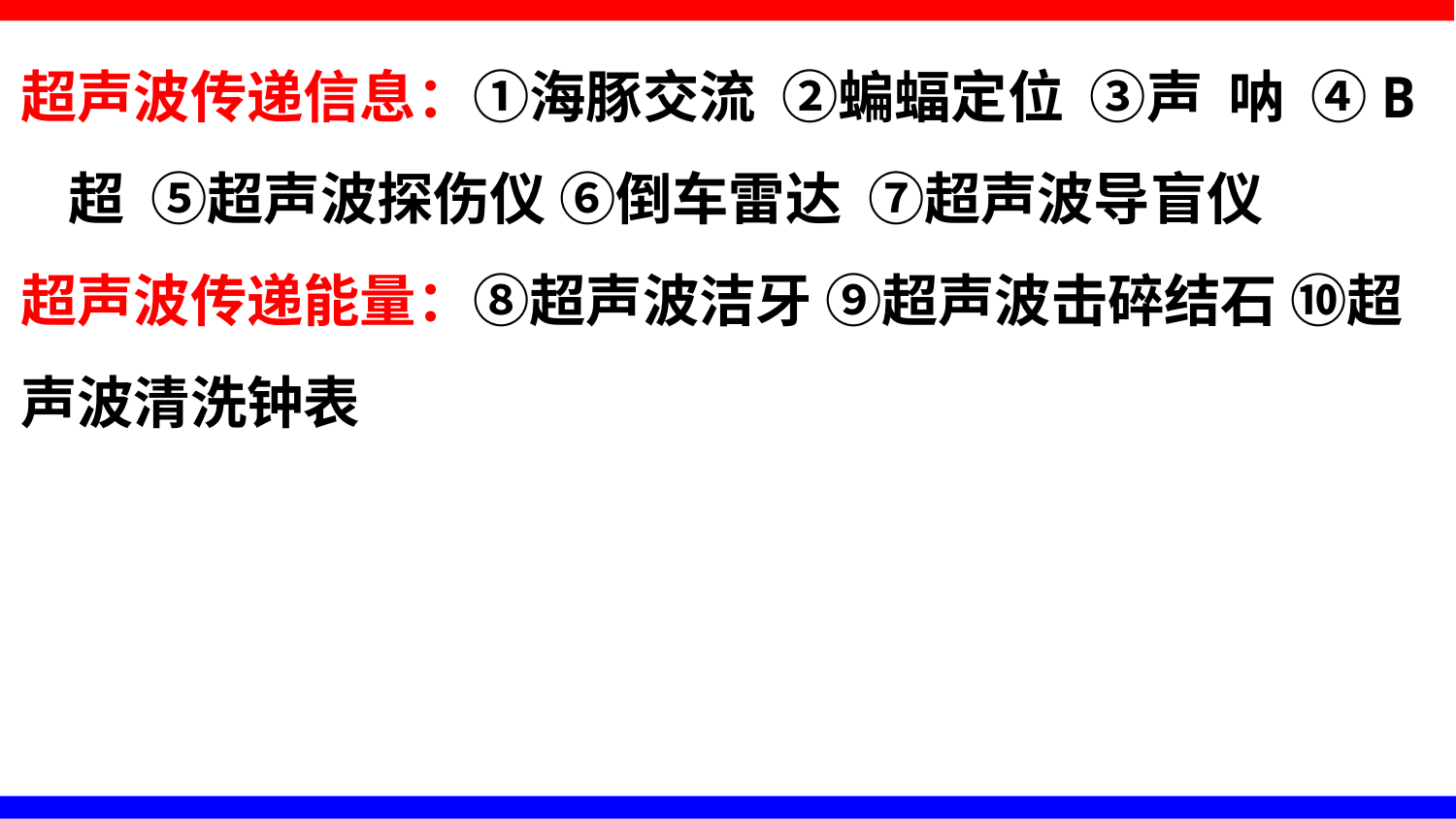

超声波传递信息：①海豚交流  ②蝙蝠定位  ③声  呐  ④B  超  ⑤超声波探伤仪 ⑥倒车雷达  ⑦超声波导盲仪
超声波传递能量：⑧超声波洁牙 ⑨超声波击碎结石 ⑩超声波清洗钟表